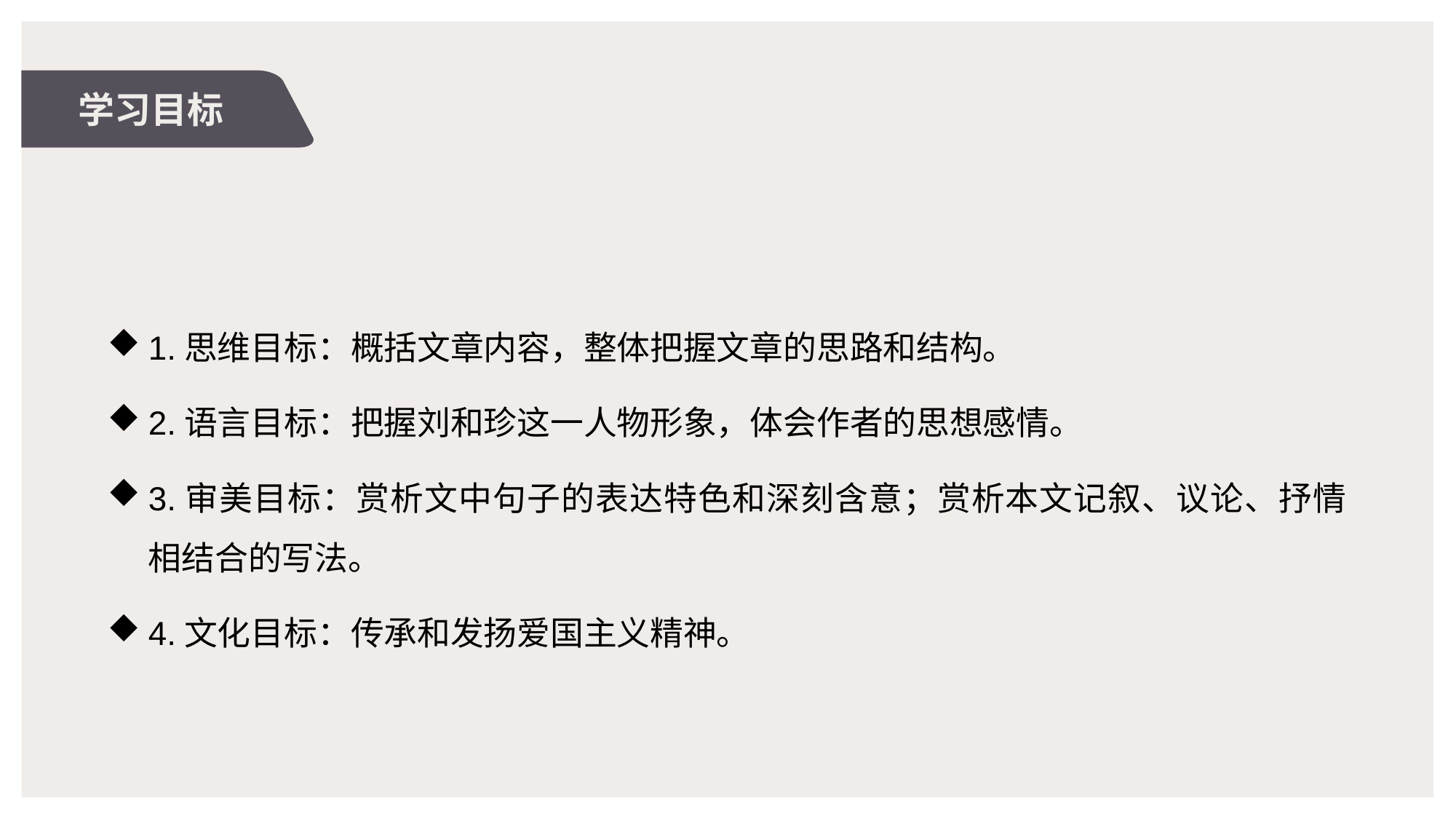

学习目标

1.思维目标：概括文章内容，整体把握文章的思路和结构。
2.语言目标：把握刘和珍这一人物形象，体会作者的思想感情。
3.审美目标：赏析文中句子的表达特色和深刻含意；赏析本文记叙、议论、抒情相结合的写法。
4.文化目标：传承和发扬爱国主义精神。